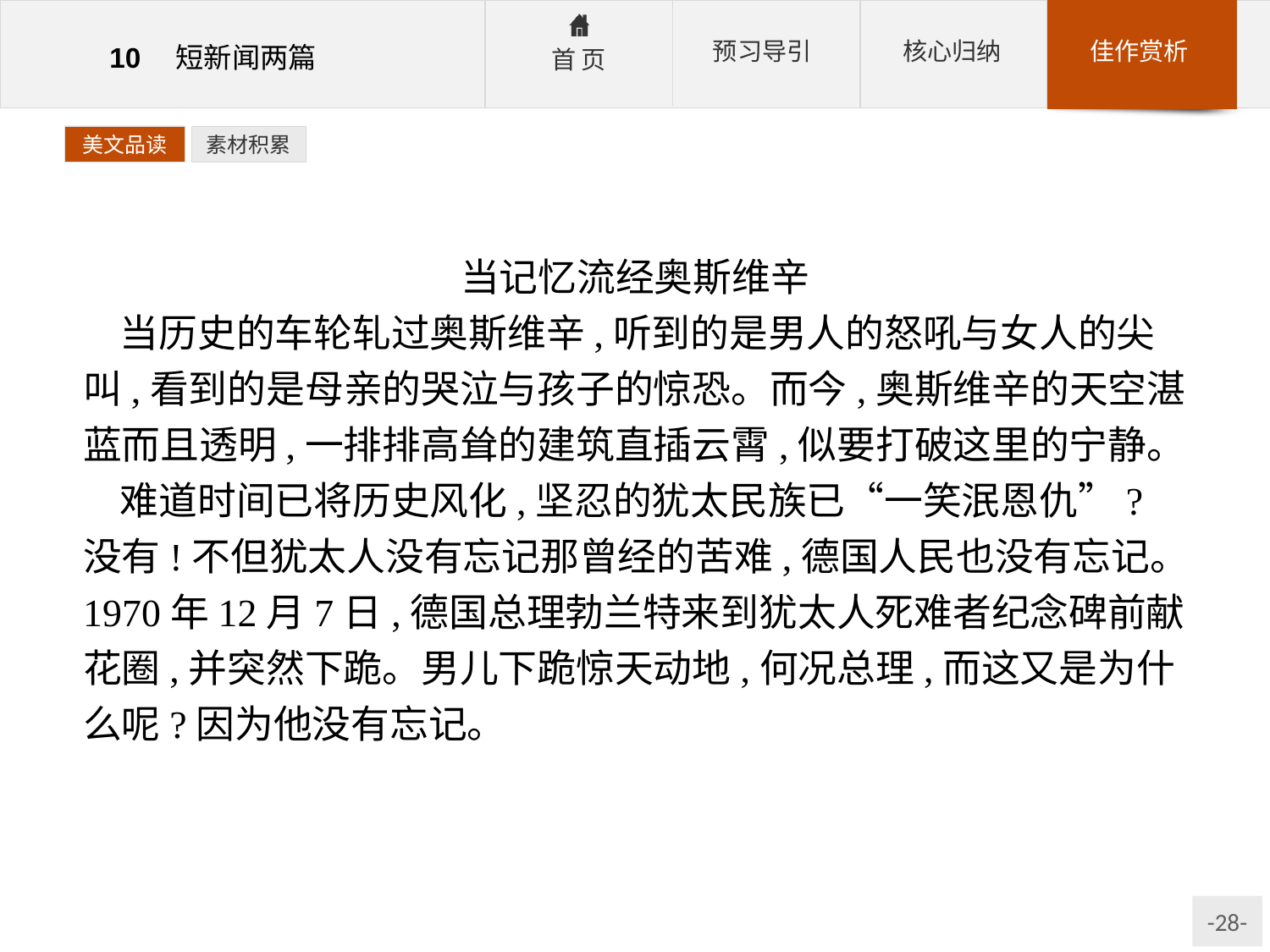

美文品读
素材积累
当记忆流经奥斯维辛
当历史的车轮轧过奥斯维辛,听到的是男人的怒吼与女人的尖叫,看到的是母亲的哭泣与孩子的惊恐。而今,奥斯维辛的天空湛蓝而且透明,一排排高耸的建筑直插云霄,似要打破这里的宁静。
难道时间已将历史风化,坚忍的犹太民族已“一笑泯恩仇”?没有!不但犹太人没有忘记那曾经的苦难,德国人民也没有忘记。1970年12月7日,德国总理勃兰特来到犹太人死难者纪念碑前献花圈,并突然下跪。男儿下跪惊天动地,何况总理,而这又是为什么呢?因为他没有忘记。